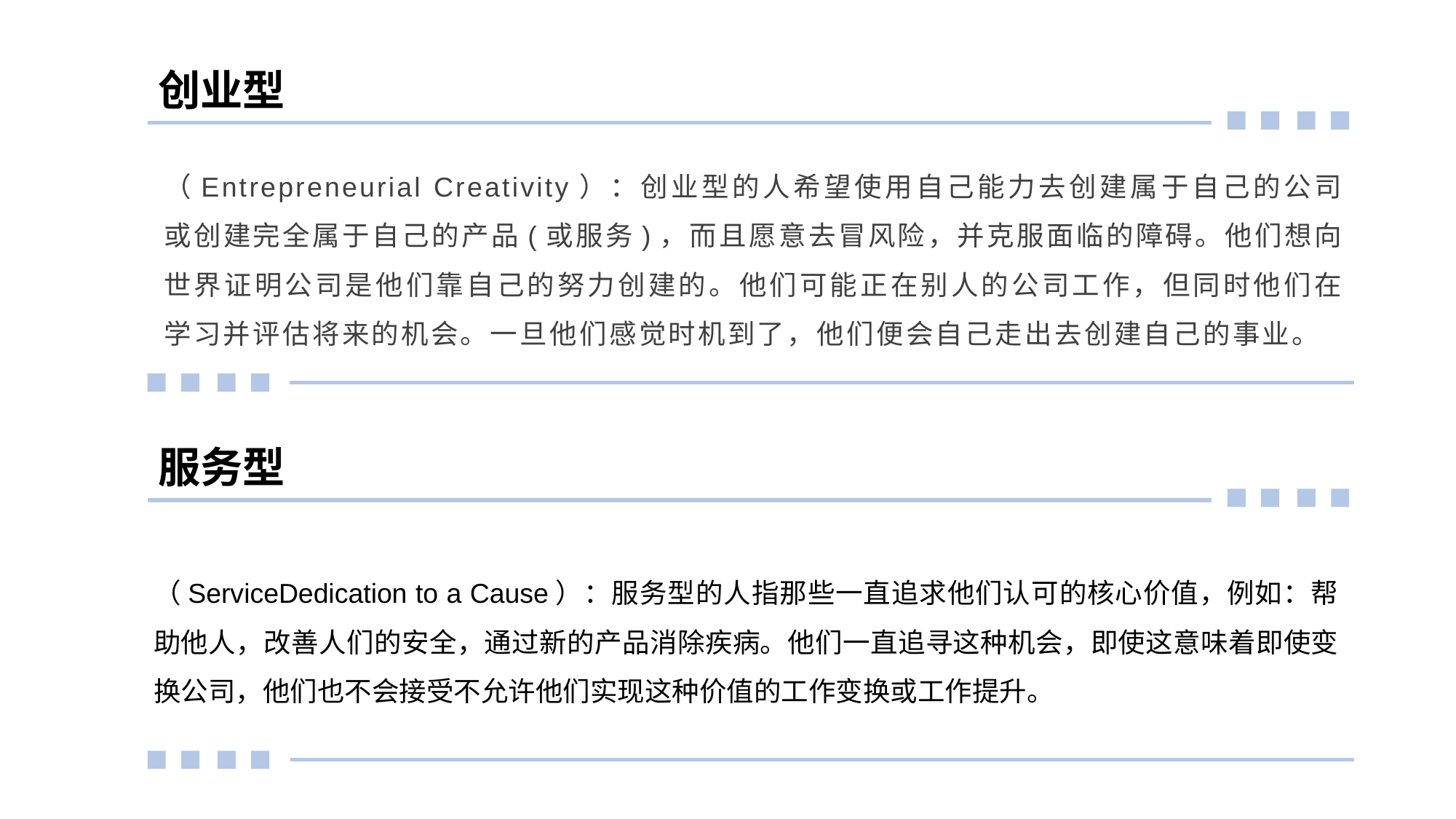

创业型

（Entrepreneurial Creativity）：创业型的人希望使用自己能力去创建属于自己的公司或创建完全属于自己的产品(或服务)，而且愿意去冒风险，并克服面临的障碍。他们想向世界证明公司是他们靠自己的努力创建的。他们可能正在别人的公司工作，但同时他们在学习并评估将来的机会。一旦他们感觉时机到了，他们便会自己走出去创建自己的事业。
服务型

（ServiceDedication to a Cause）：服务型的人指那些一直追求他们认可的核心价值，例如：帮助他人，改善人们的安全，通过新的产品消除疾病。他们一直追寻这种机会，即使这意味着即使变换公司，他们也不会接受不允许他们实现这种价值的工作变换或工作提升。